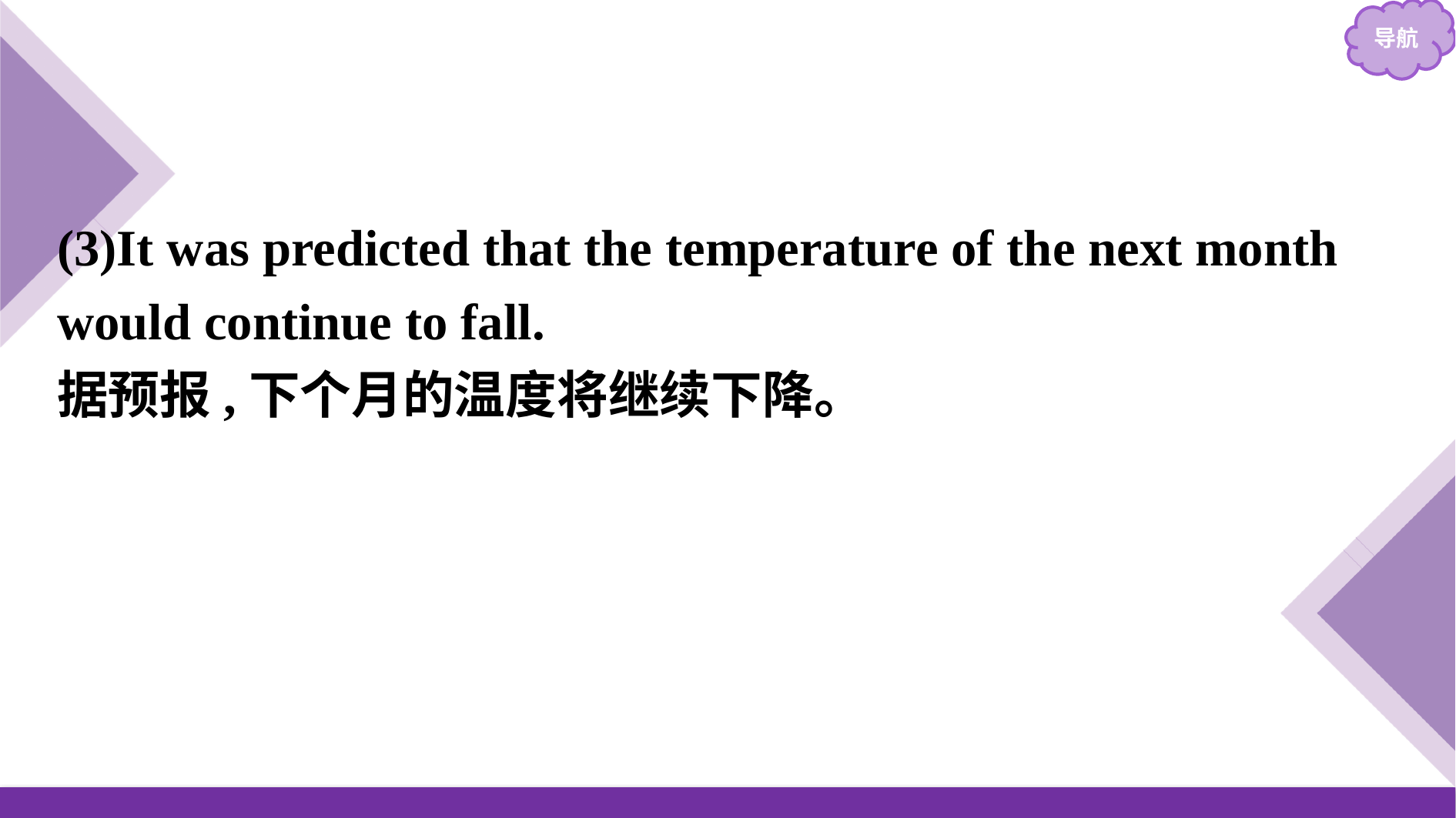

(3)It was predicted that the temperature of the next month would continue to fall.
据预报,下个月的温度将继续下降。